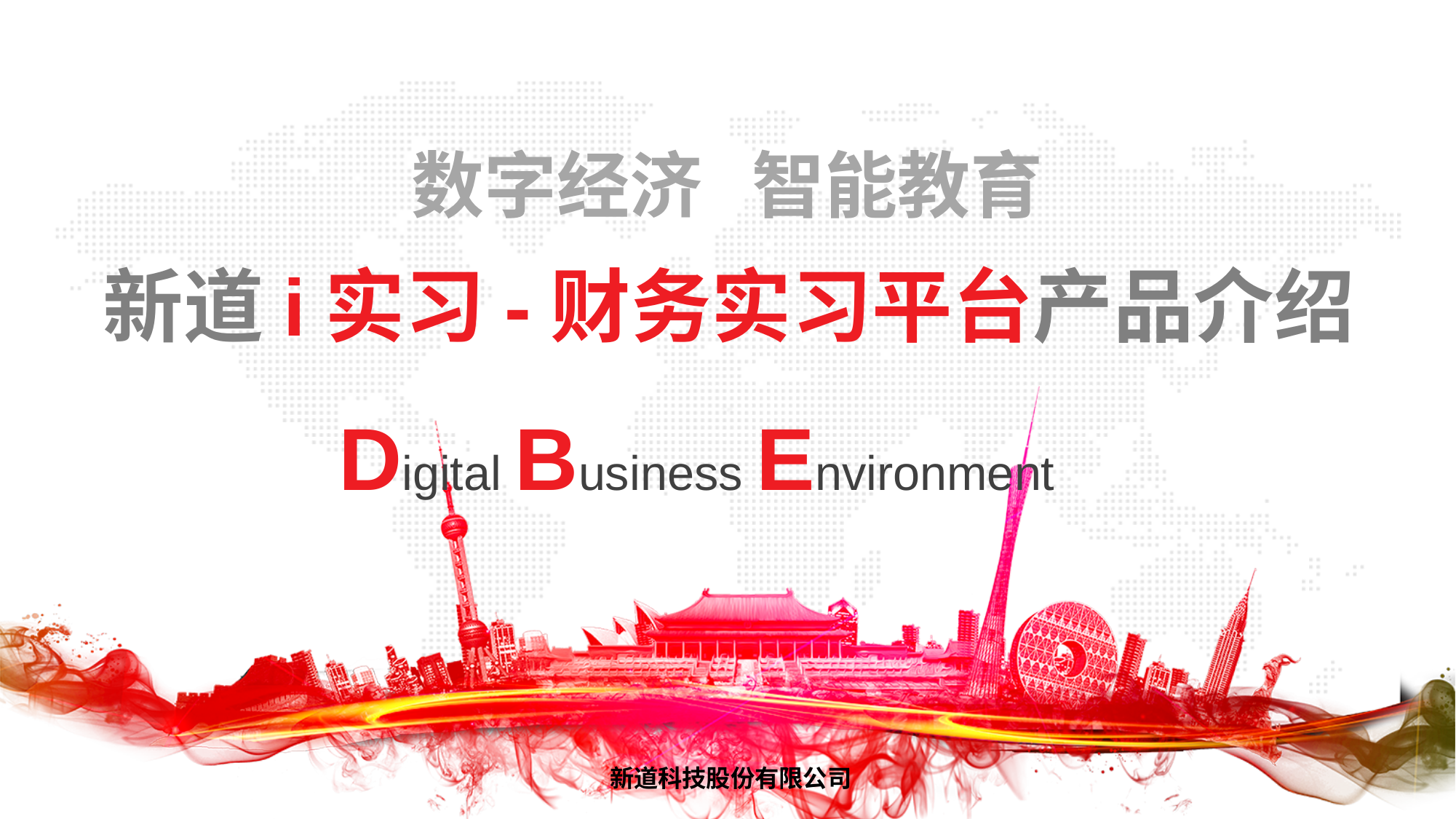

数字经济   智能教育
新道i实习-财务实习平台产品介绍
Digital Business Environment
新道科技股份有限公司